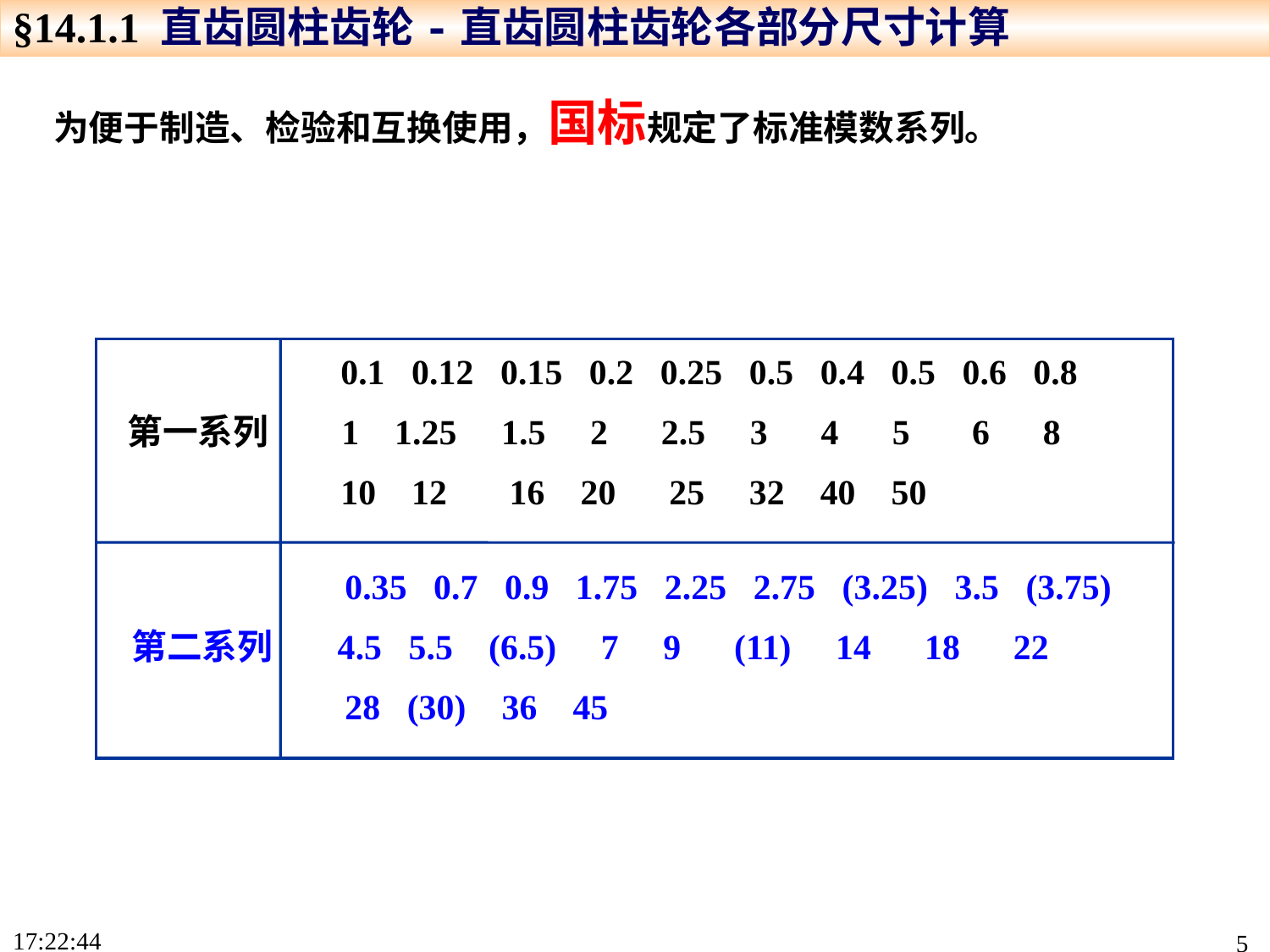

§14.1.1 直齿圆柱齿轮-直齿圆柱齿轮各部分尺寸计算
为便于制造、检验和互换使用，国标规定了标准模数系列。

                        0.1   0.12   0.15   0.2   0.25   0.5   0.4   0.5   0.6   0.8
第一系列        1    1.25     1.5     2      2.5     3      4      5       6      8
                        10    12       16    20      25     32    40    50
                        0.35   0.7   0.9   1.75   2.25   2.75   (3.25)   3.5   (3.75)
第二系列       4.5   5.5    (6.5)     7     9      (11)     14      18      22
                        28   (30)    36    45
17:22:44
5